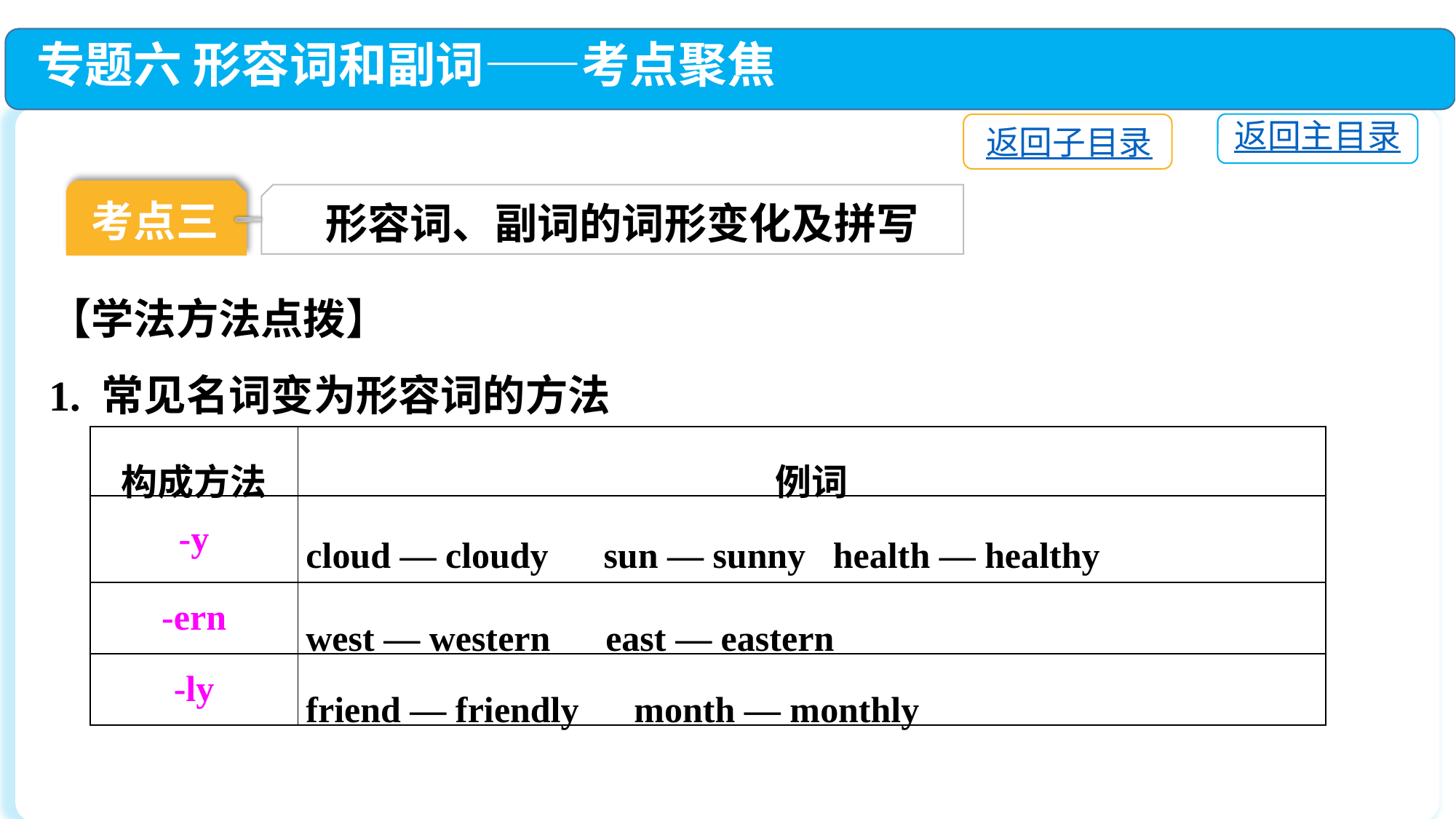

专题六 形容词和副词——考点聚焦

返回主目录

返回子目录
考点三
形容词、副词的词形变化及拼写

【学法方法点拨】
1. 常见名词变为形容词的方法
| 构成方法 | 例词 |
| --- | --- |
| -y | cloud — cloudy　sun — sunny health — healthy |
| -ern | west — western　east — eastern |
| -ly | friend — friendly　month — monthly |